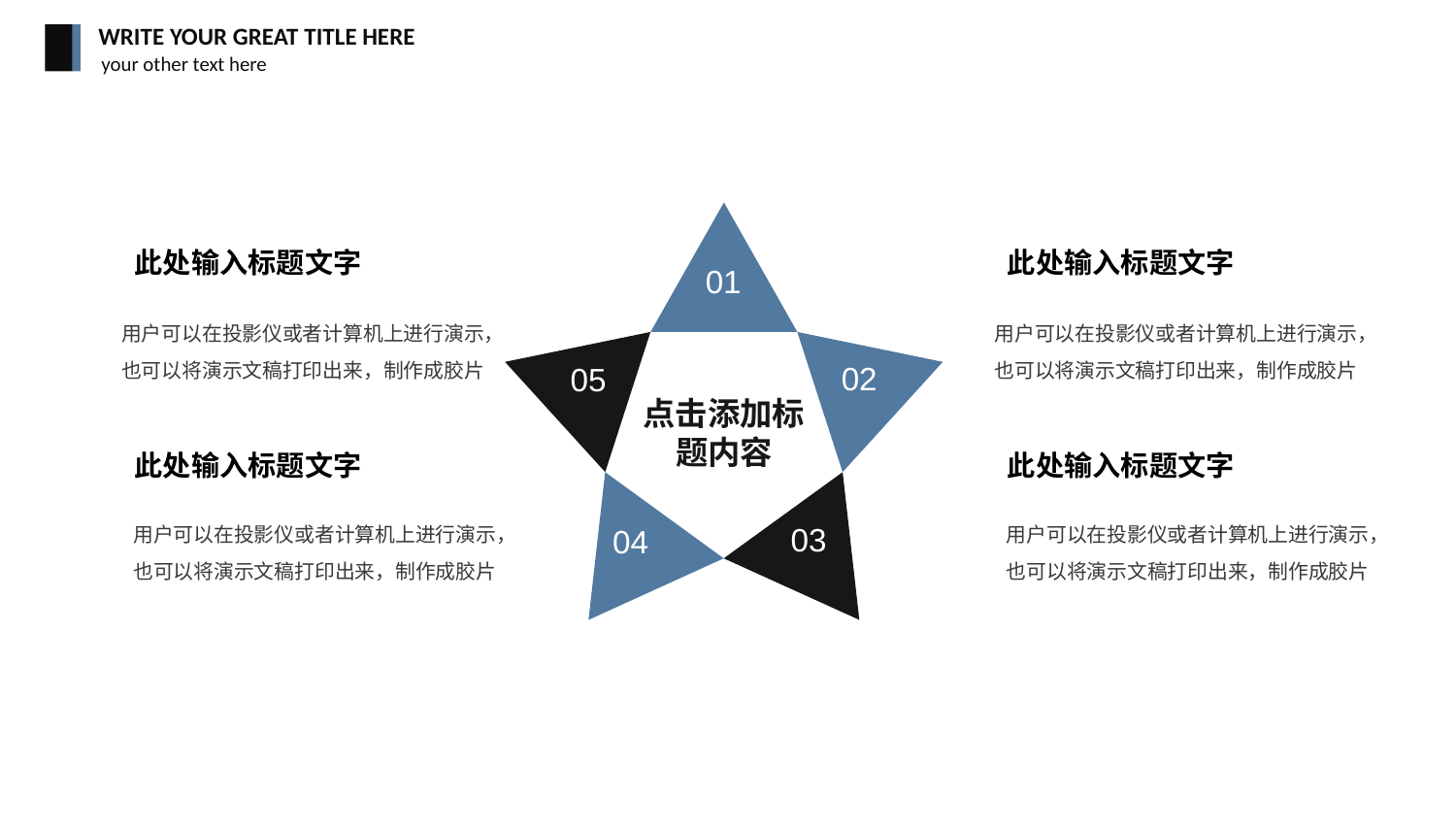

WRITE YOUR GREAT TITLE HERE

your other text here

01

02
05
点击添加标题内容

03
04
此处输入标题文字
此处输入标题文字
用户可以在投影仪或者计算机上进行演示，也可以将演示文稿打印出来，制作成胶片
用户可以在投影仪或者计算机上进行演示，也可以将演示文稿打印出来，制作成胶片
此处输入标题文字
此处输入标题文字
用户可以在投影仪或者计算机上进行演示，也可以将演示文稿打印出来，制作成胶片
用户可以在投影仪或者计算机上进行演示，也可以将演示文稿打印出来，制作成胶片